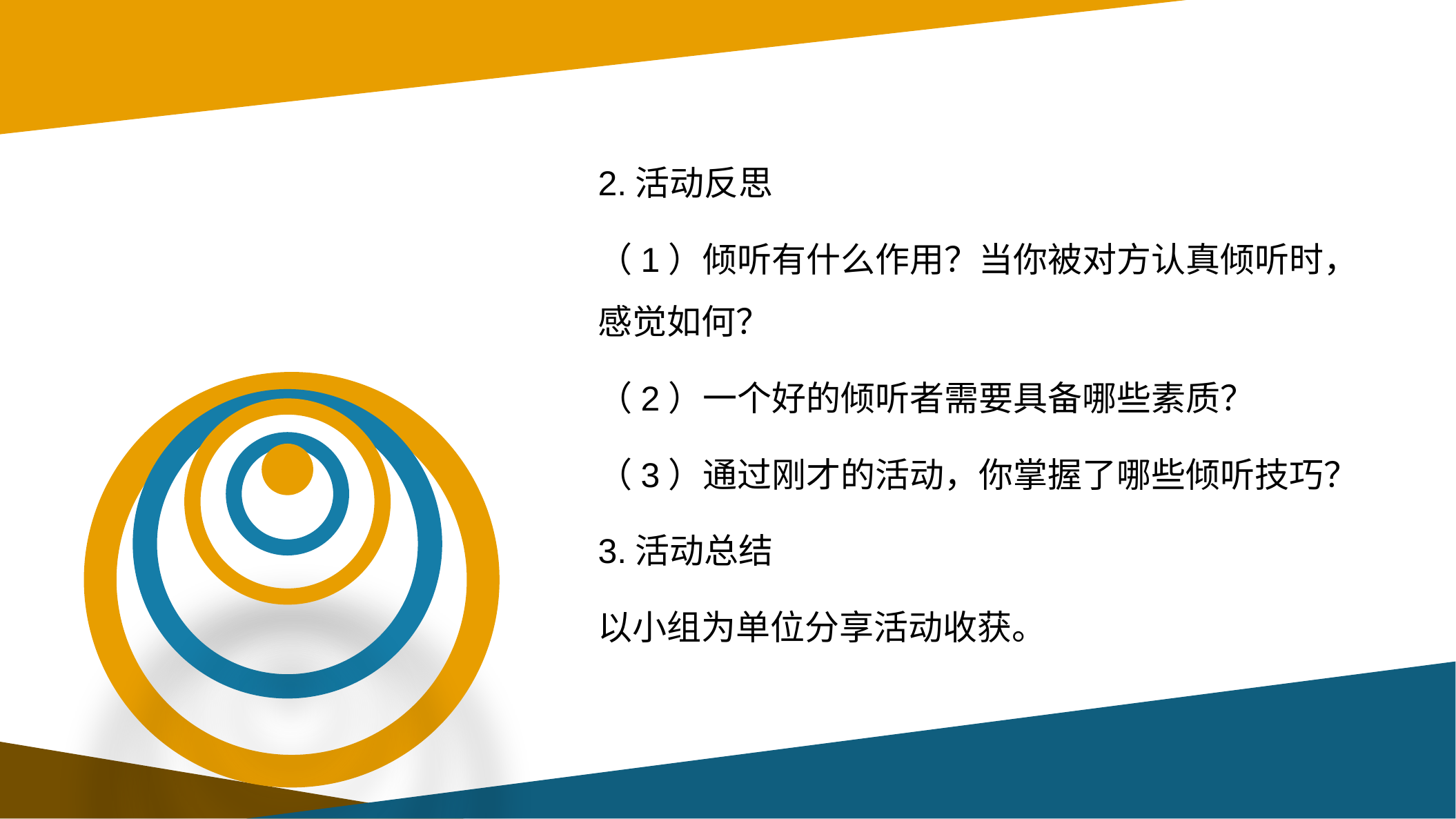

2.活动反思
（1）倾听有什么作用？当你被对方认真倾听时，感觉如何？
（2）一个好的倾听者需要具备哪些素质？
（3）通过刚才的活动，你掌握了哪些倾听技巧？
3.活动总结
以小组为单位分享活动收获。